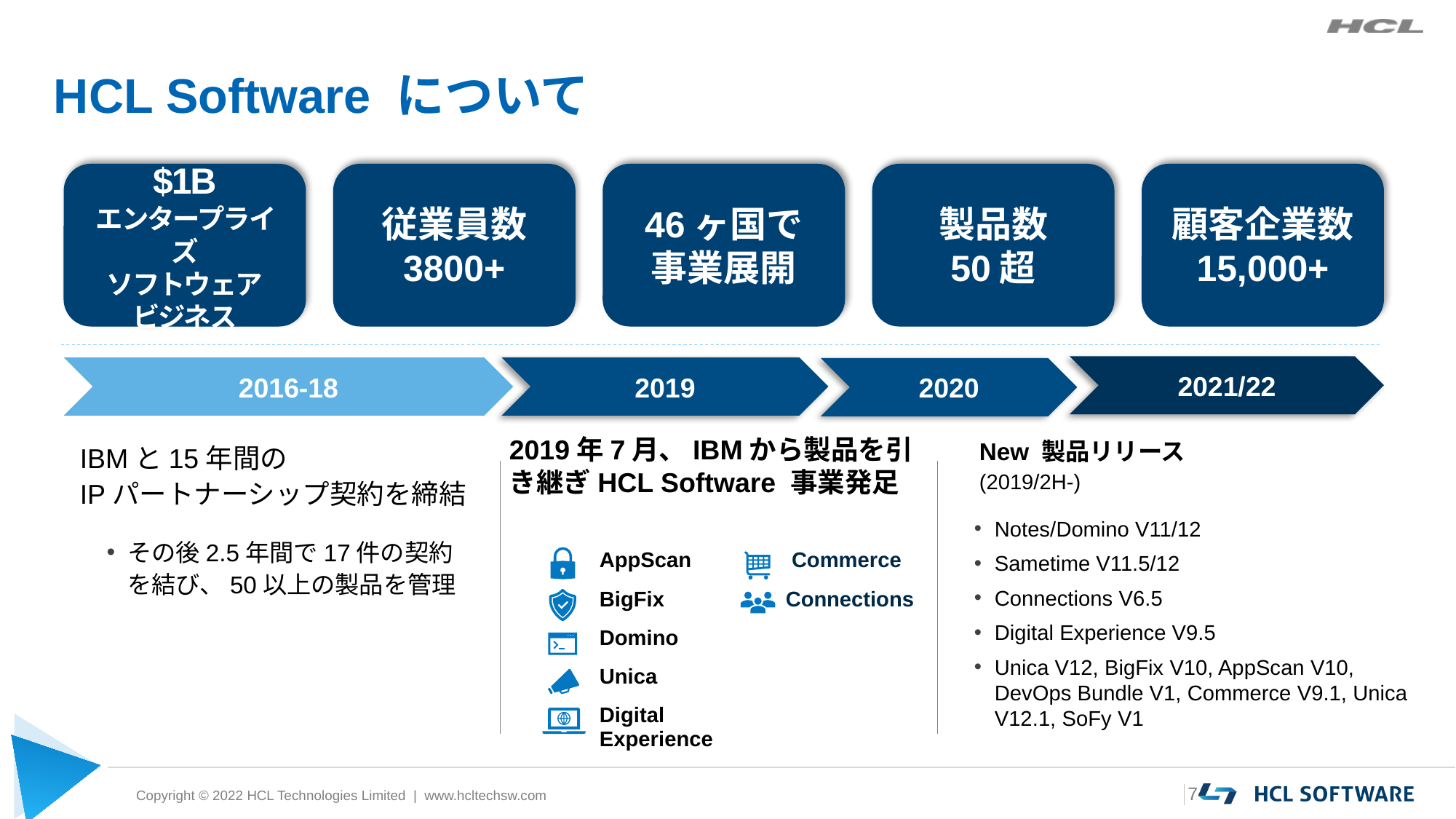

# HCL Software について
$1B
エンタープライズ
ソフトウェア
ビジネス
従業員数
3800+
46ヶ国で
事業展開
製品数
50超
顧客企業数
15,000+
2021/22
2020
New 製品リリース
(2019/2H-)
Notes/Domino V11/12
Sametime V11.5/12
Connections V6.5
Digital Experience V9.5
Unica V12, BigFix V10, AppScan V10, DevOps Bundle V1, Commerce V9.1, Unica V12.1, SoFy V1
2016-18
IBMと15年間の
IPパートナーシップ契約を締結

その後2.5年間で17件の契約を結び、50以上の製品を管理
2019
2019年7月、IBMから製品を引き継ぎHCL Software 事業発足

|  | AppScan | Commerce |
| --- | --- | --- |
|  | BigFix | Connections |
|  | Domino |  |
|  | Unica |  |
|  | Digital Experience |  |